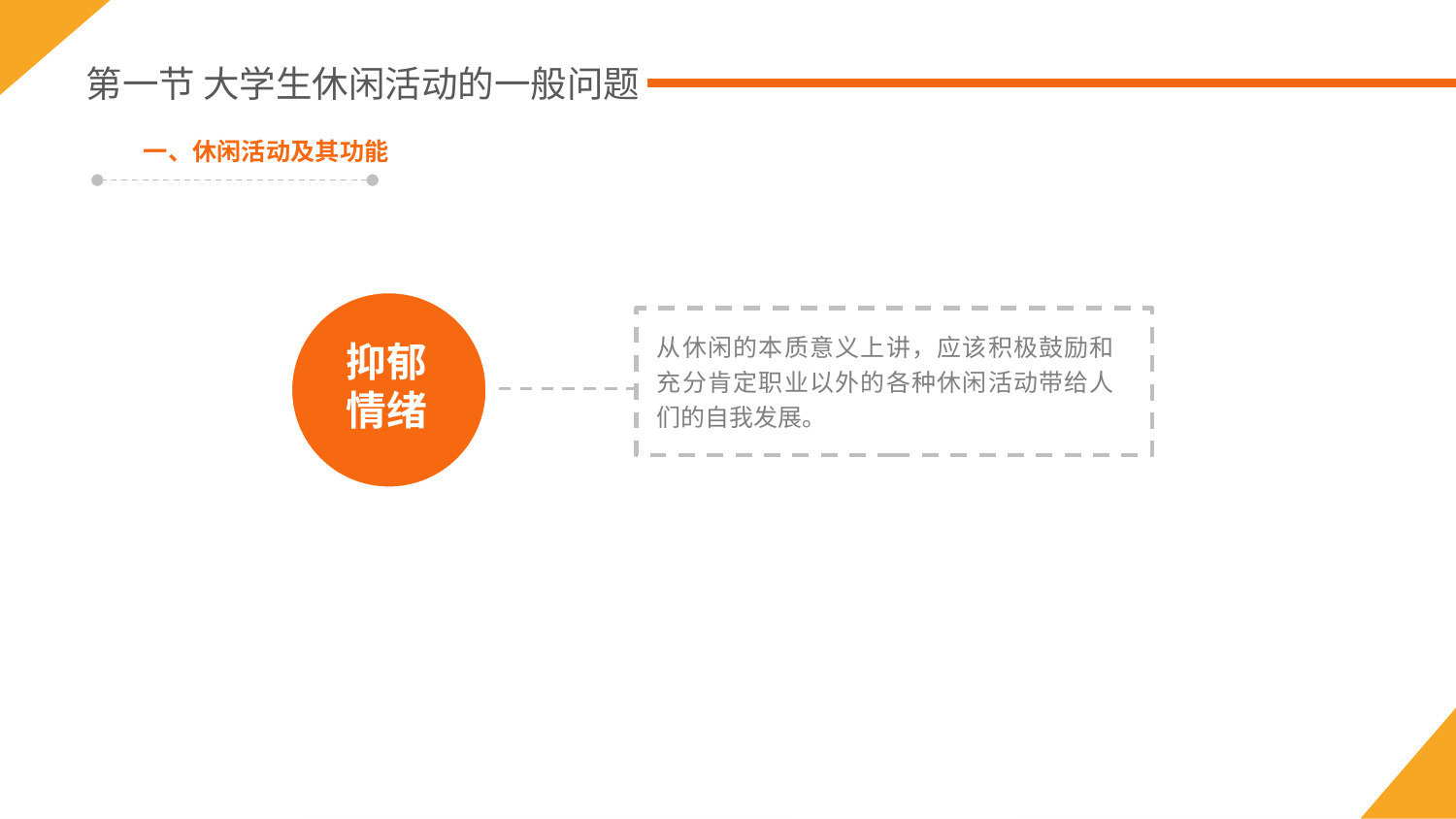

第一节 大学生休闲活动的一般问题
一、休闲活动及其功能

从休闲的本质意义上讲，应该积极鼓励和充分肯定职业以外的各种休闲活动带给人们的自我发展。
抑郁情绪